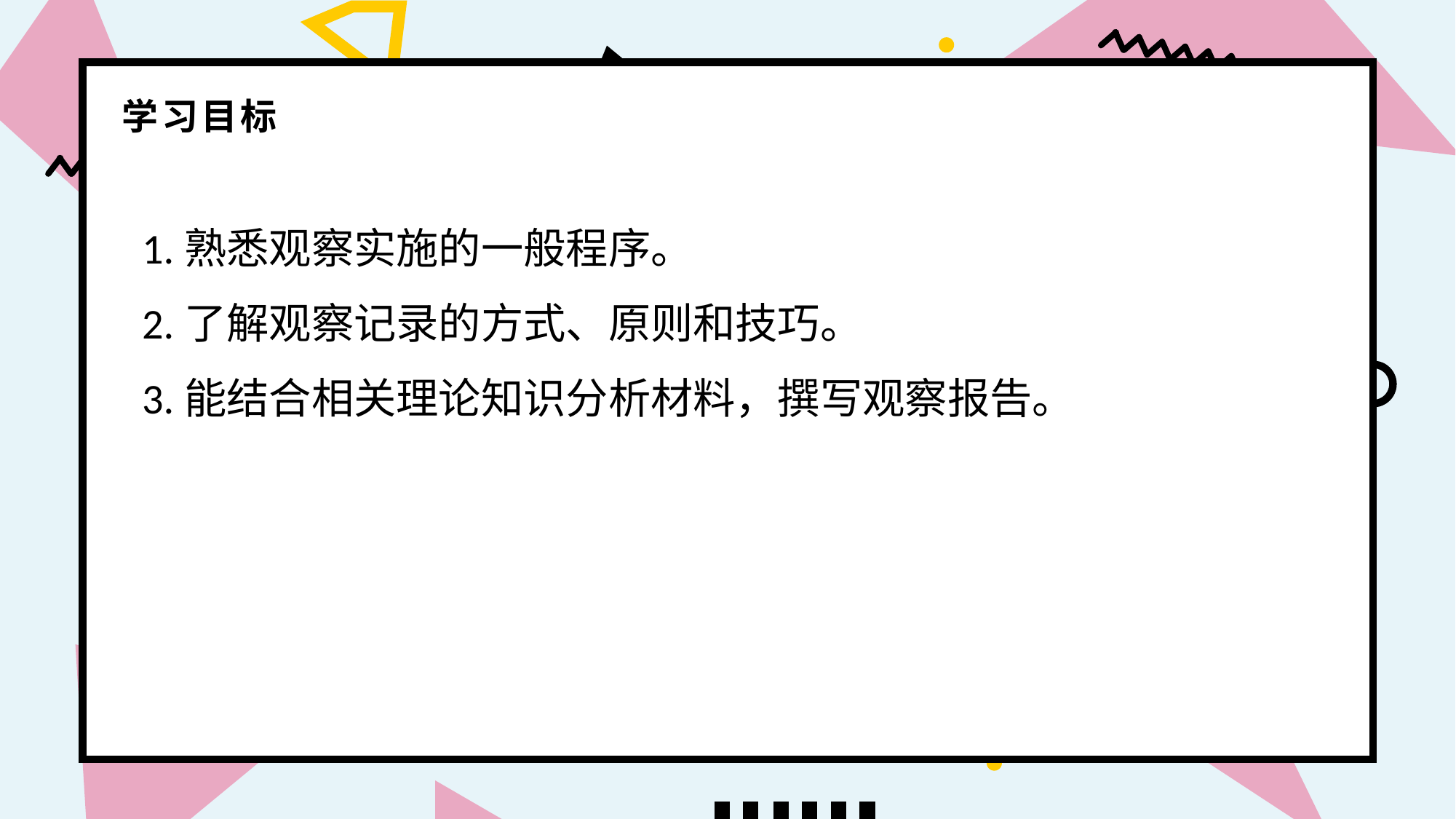

# 学习目标
1.熟悉观察实施的一般程序。
2.了解观察记录的方式、原则和技巧。
3.能结合相关理论知识分析材料，撰写观察报告。